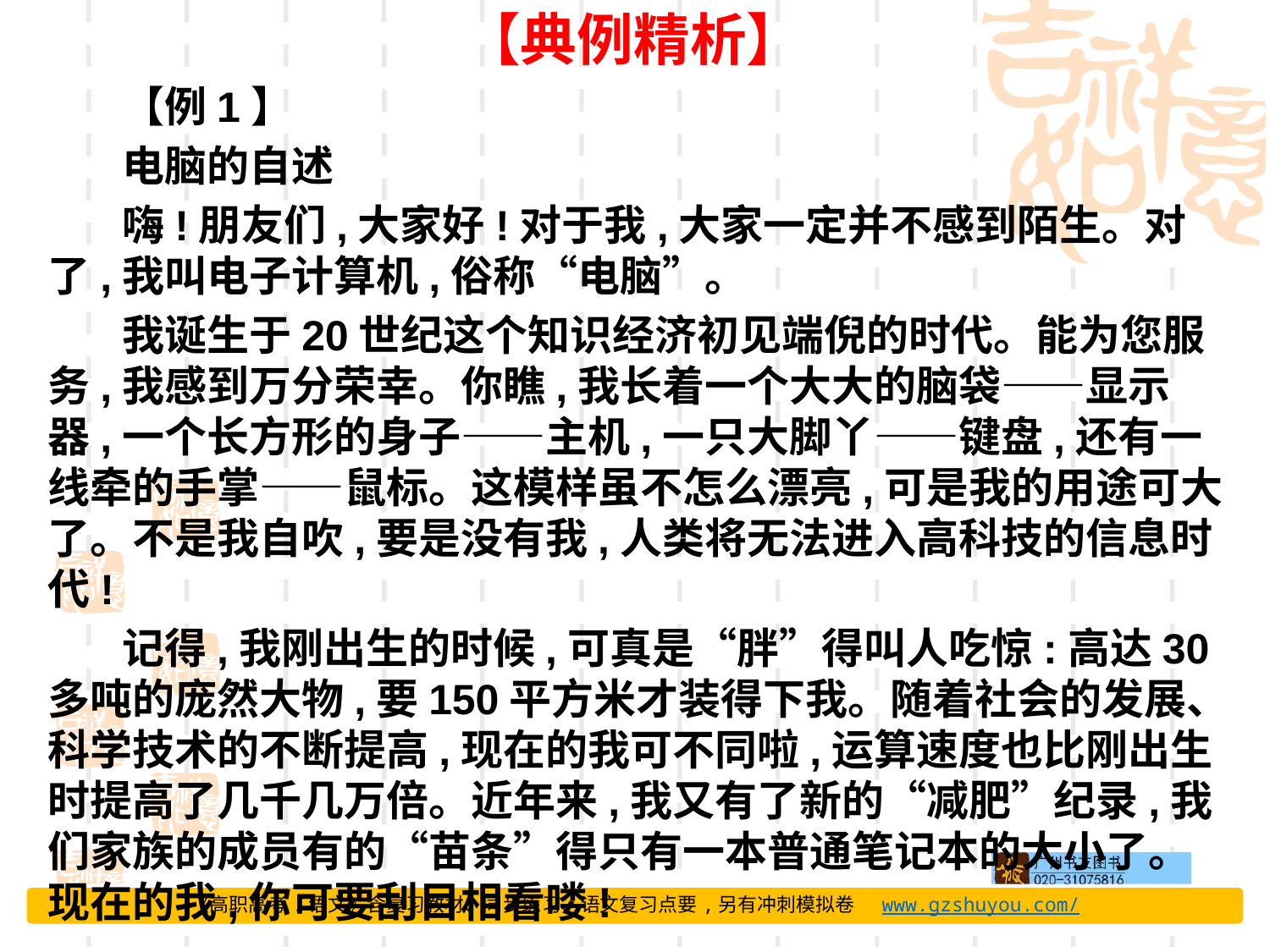

【典例精析】
【例1】
电脑的自述
嗨!朋友们,大家好!对于我,大家一定并不感到陌生。对了,我叫电子计算机,俗称“电脑”。
我诞生于20世纪这个知识经济初见端倪的时代。能为您服务,我感到万分荣幸。你瞧,我长着一个大大的脑袋——显示器,一个长方形的身子——主机,一只大脚丫——键盘,还有一线牵的手掌——鼠标。这模样虽不怎么漂亮,可是我的用途可大了。不是我自吹,要是没有我,人类将无法进入高科技的信息时代!
记得,我刚出生的时候,可真是“胖”得叫人吃惊:高达30多吨的庞然大物,要150平方米才装得下我。随着社会的发展、科学技术的不断提高,现在的我可不同啦,运算速度也比刚出生时提高了几千几万倍。近年来,我又有了新的“减肥”纪录,我们家族的成员有的“苗条”得只有一本普通笔记本的大小了。现在的我,你可要刮目相看喽!